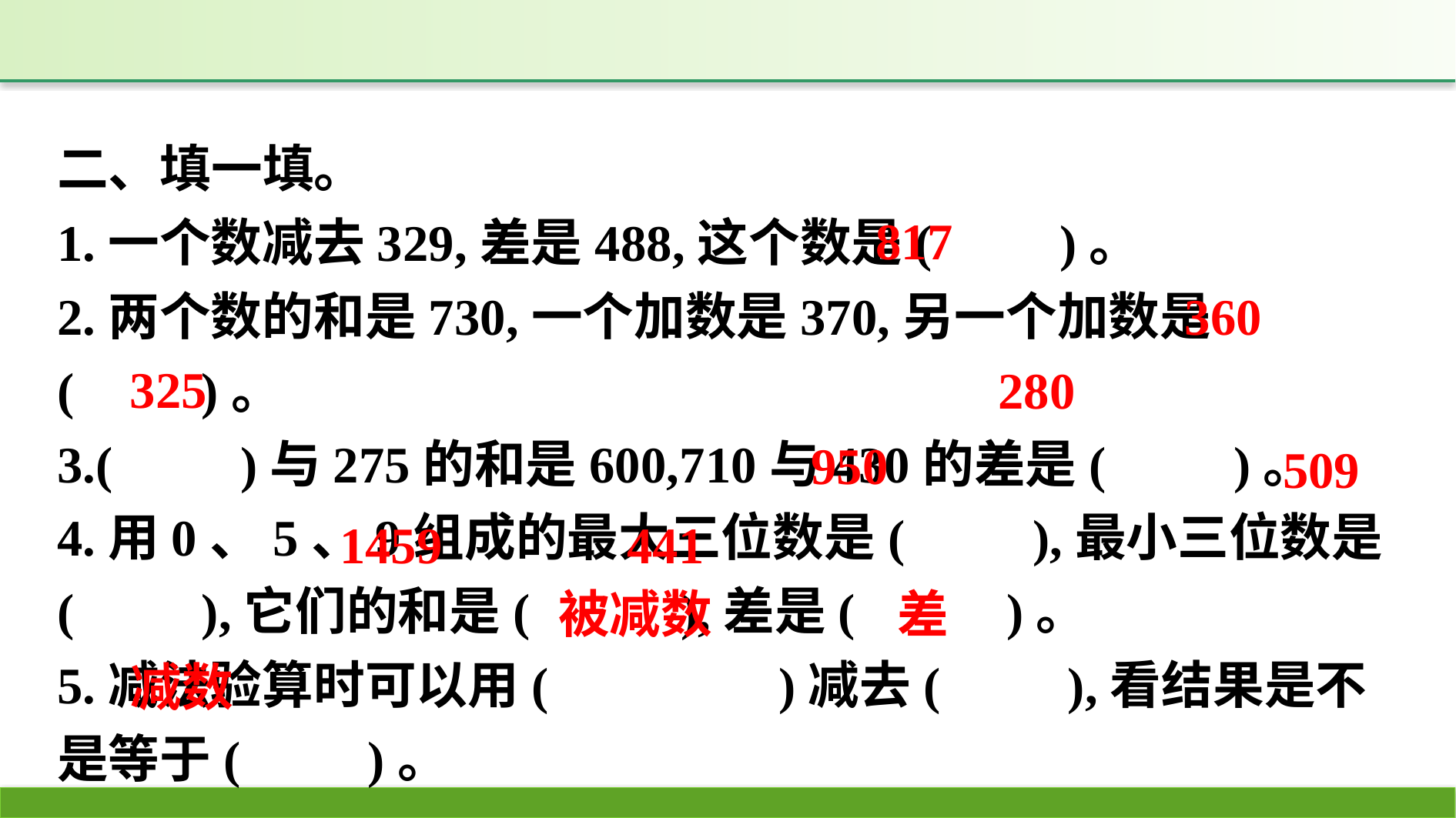

二、填一填。
1.一个数减去329,差是488,这个数是(　　)。
2.两个数的和是730,一个加数是370,另一个加数是(　　)。
3.(　　)与275的和是600,710与430的差是(　　)。
4.用0、5、9组成的最大三位数是(　　),最小三位数是(　　),它们的和是(　  　),差是(　  　)。
5.减法验算时可以用(    　　　)减去(　　),看结果是不是等于(　　)。
817
360
325
280
950
509
441
1459
被减数
差
减数